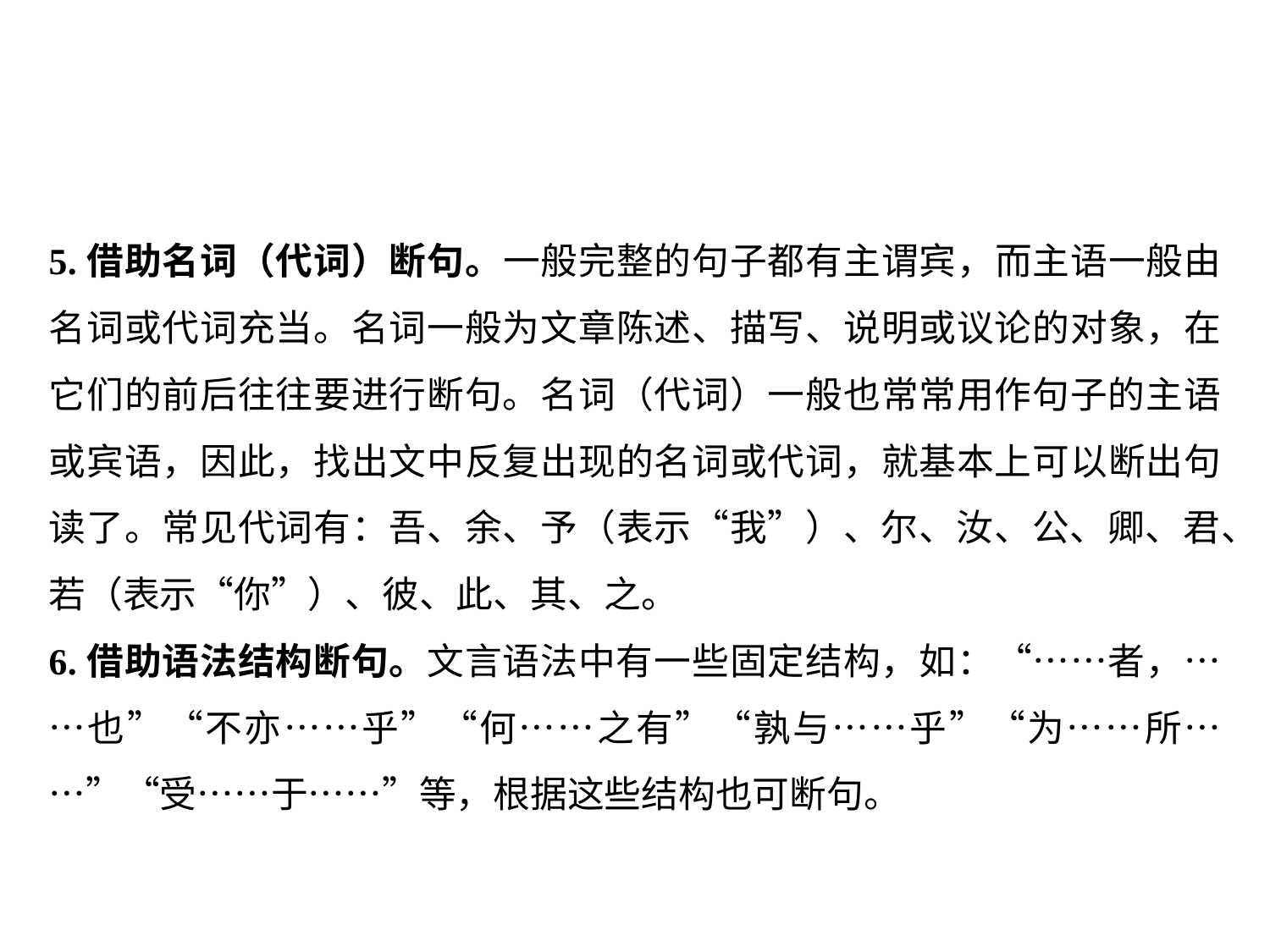

5.借助名词（代词）断句。一般完整的句子都有主谓宾，而主语一般由名词或代词充当。名词一般为文章陈述、描写、说明或议论的对象，在它们的前后往往要进行断句。名词（代词）一般也常常用作句子的主语或宾语，因此，找出文中反复出现的名词或代词，就基本上可以断出句读了。常见代词有：吾、余、予（表示“我”）、尔、汝、公、卿、君、若（表示“你”）、彼、此、其、之。
6.借助语法结构断句。文言语法中有一些固定结构，如：“……者，……也”“不亦……乎”“何……之有”“孰与……乎”“为……所……”“受……于……”等，根据这些结构也可断句。